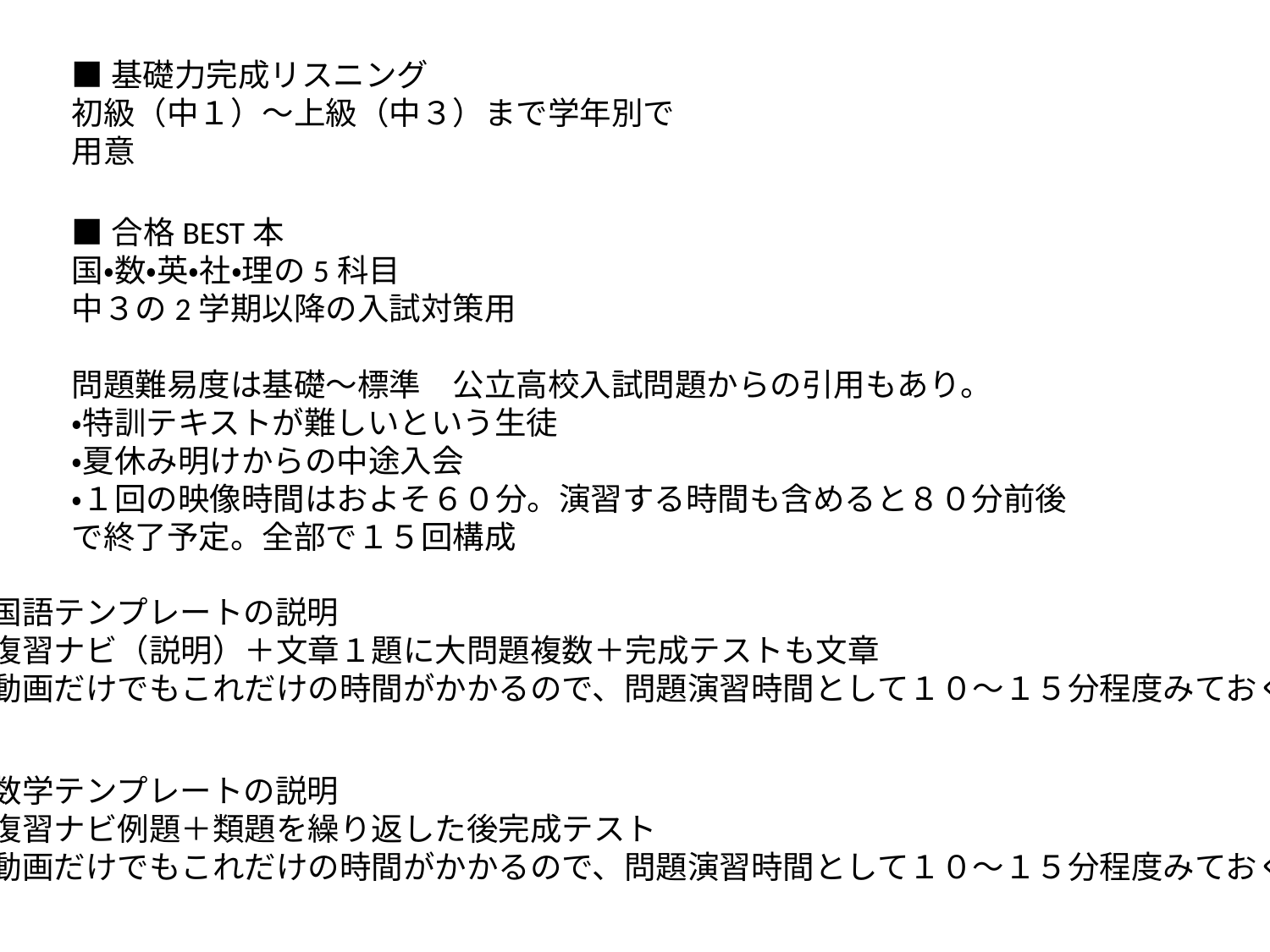

■基礎力完成リスニング
初級（中１）～上級（中３）まで学年別で用意
■合格BEST本
国・数・英・社・理の5科目
中３の2学期以降の入試対策用

問題難易度は基礎～標準　公立高校入試問題からの引用もあり。
・特訓テキストが難しいという生徒
・夏休み明けからの中途入会
・１回の映像時間はおよそ６０分。演習する時間も含めると８０分前後で終了予定。全部で１５回構成
国語テンプレートの説明
復習ナビ（説明）＋文章１題に大問題複数＋完成テストも文章
動画だけでもこれだけの時間がかかるので、問題演習時間として１０～１５分程度みておく
数学テンプレートの説明
復習ナビ例題＋類題を繰り返した後完成テスト
動画だけでもこれだけの時間がかかるので、問題演習時間として１０～１５分程度みておく